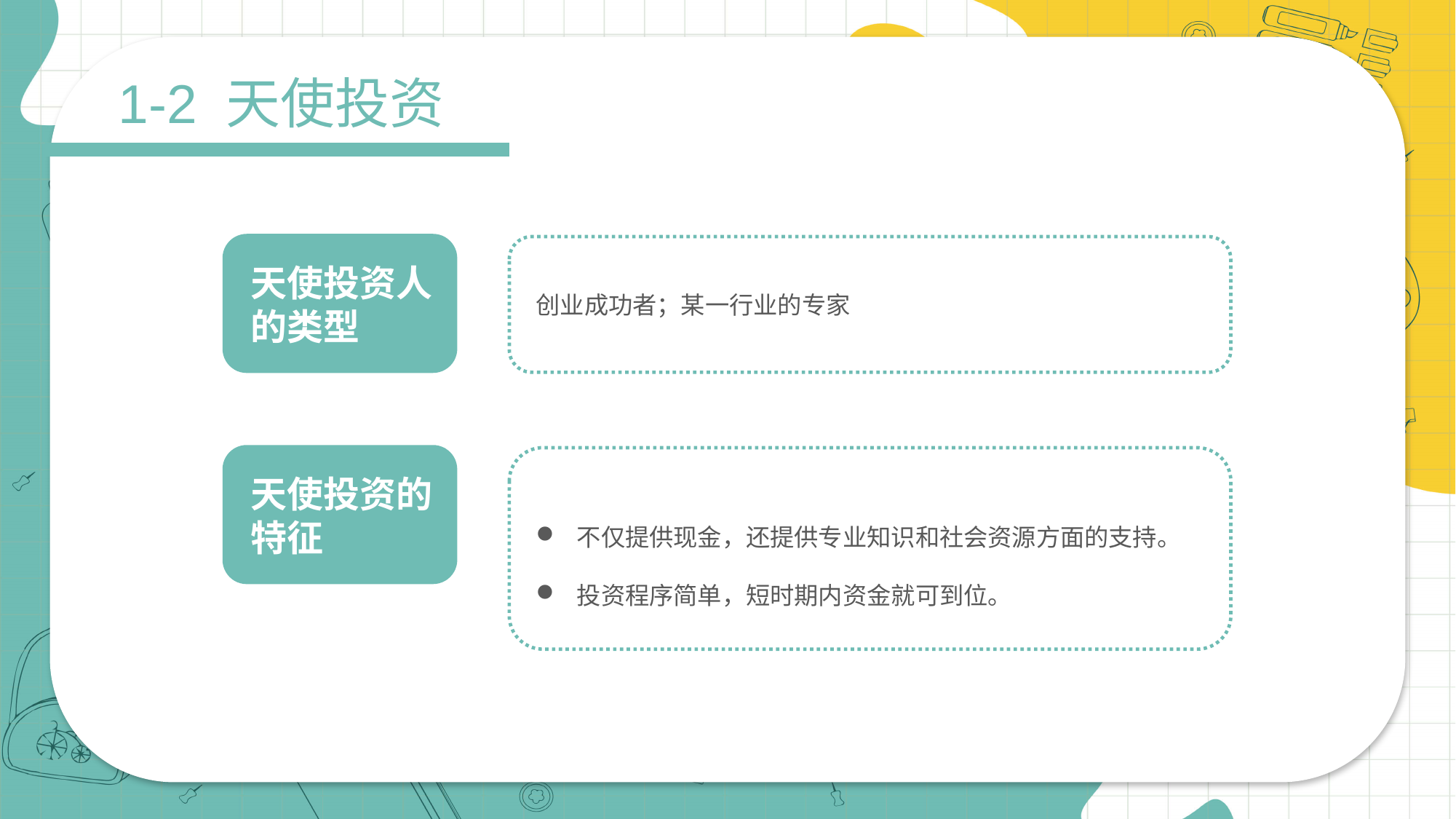

1-2 天使投资

天使投资人的类型
创业成功者；某一行业的专家

天使投资的特征
不仅提供现金，还提供专业知识和社会资源方面的支持。
投资程序简单，短时期内资金就可到位。